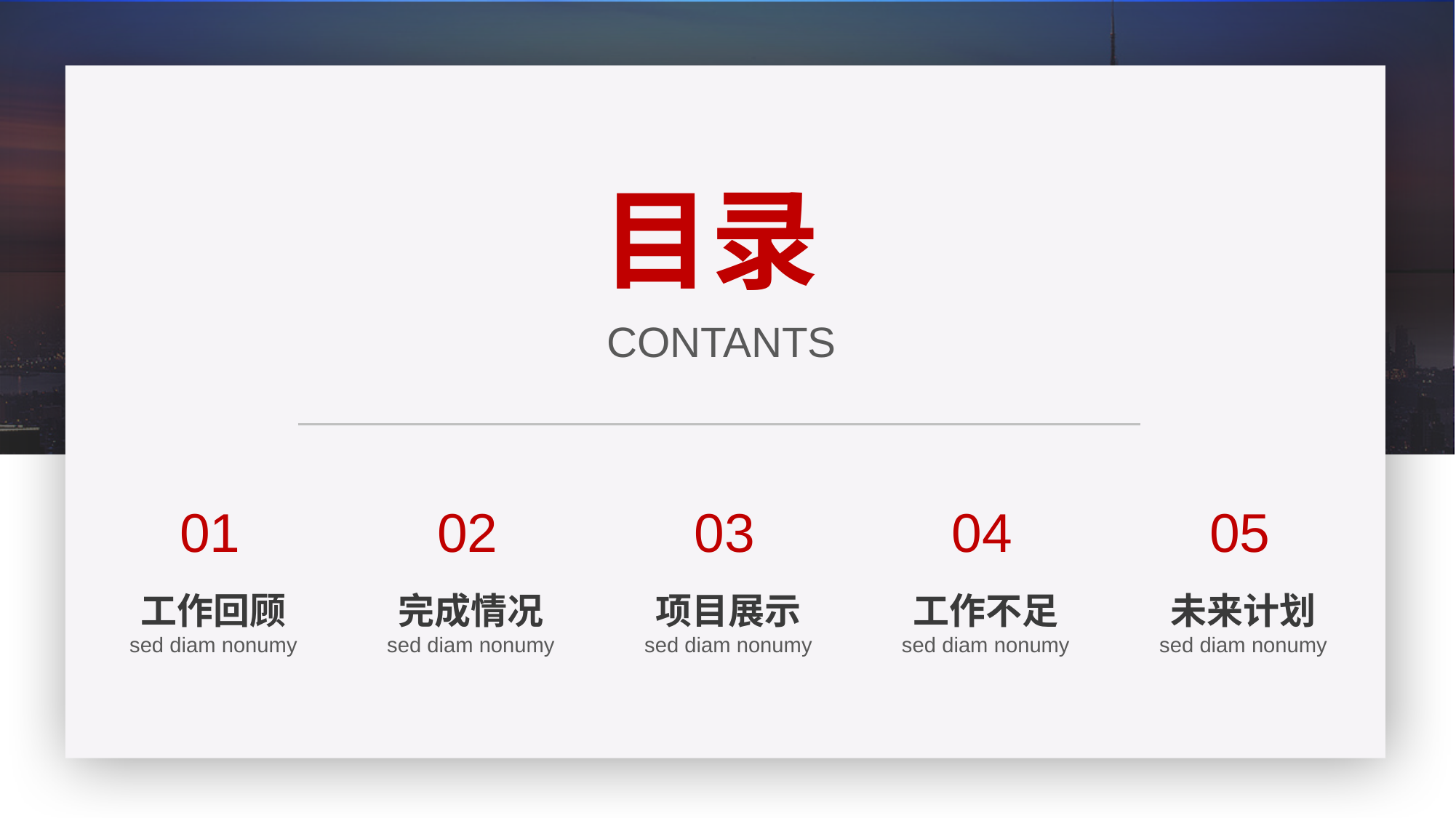

目录
CONTANTS
01
工作回顾
sed diam nonumy
02
完成情况
sed diam nonumy
03
项目展示
sed diam nonumy
04
工作不足
sed diam nonumy
05
未来计划
sed diam nonumy
延迟